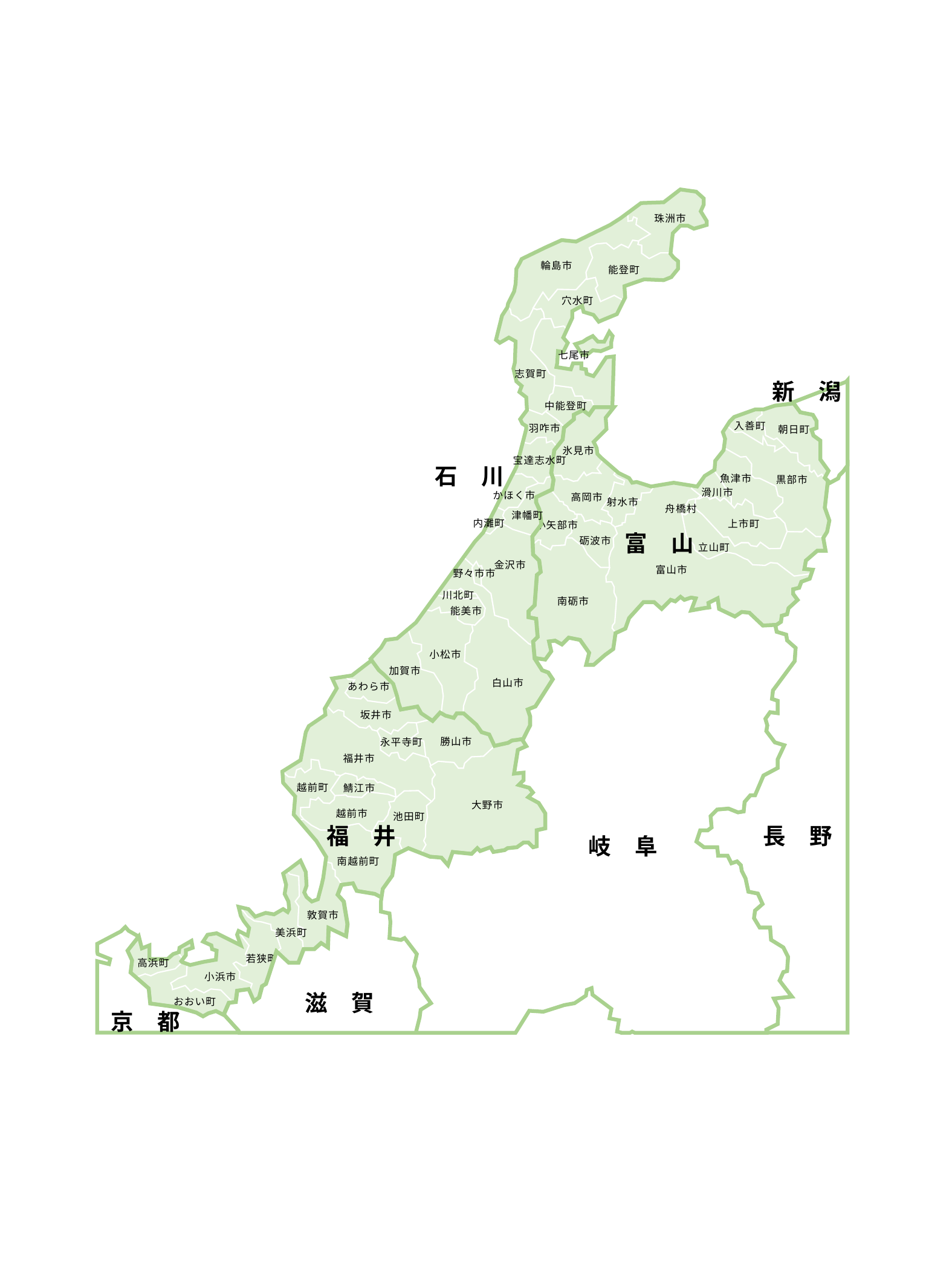

珠洲市
輪島市
能登町
穴水町
七尾市
志賀町
中能登町
羽咋市
宝達志水町
石　川
かほく市
津幡町
内灘町
金沢市
野々市市
川北町
能美市
小松市
加賀市
白山市
新　潟

入善町
朝日町
氷見市
魚津市
黒部市
滑川市
高岡市
射水市
舟橋村
上市町
小矢部市
砺波市
立山町
富山市
南砺市
富　山

あわら市
坂井市
勝山市
永平寺町
福井市
越前町
鯖江市
大野市
越前市
池田町
福　井
南越前町
敦賀市
美浜町
若狭町
高浜町
小浜市
おおい町
長　野
岐　阜

滋　賀
京　都